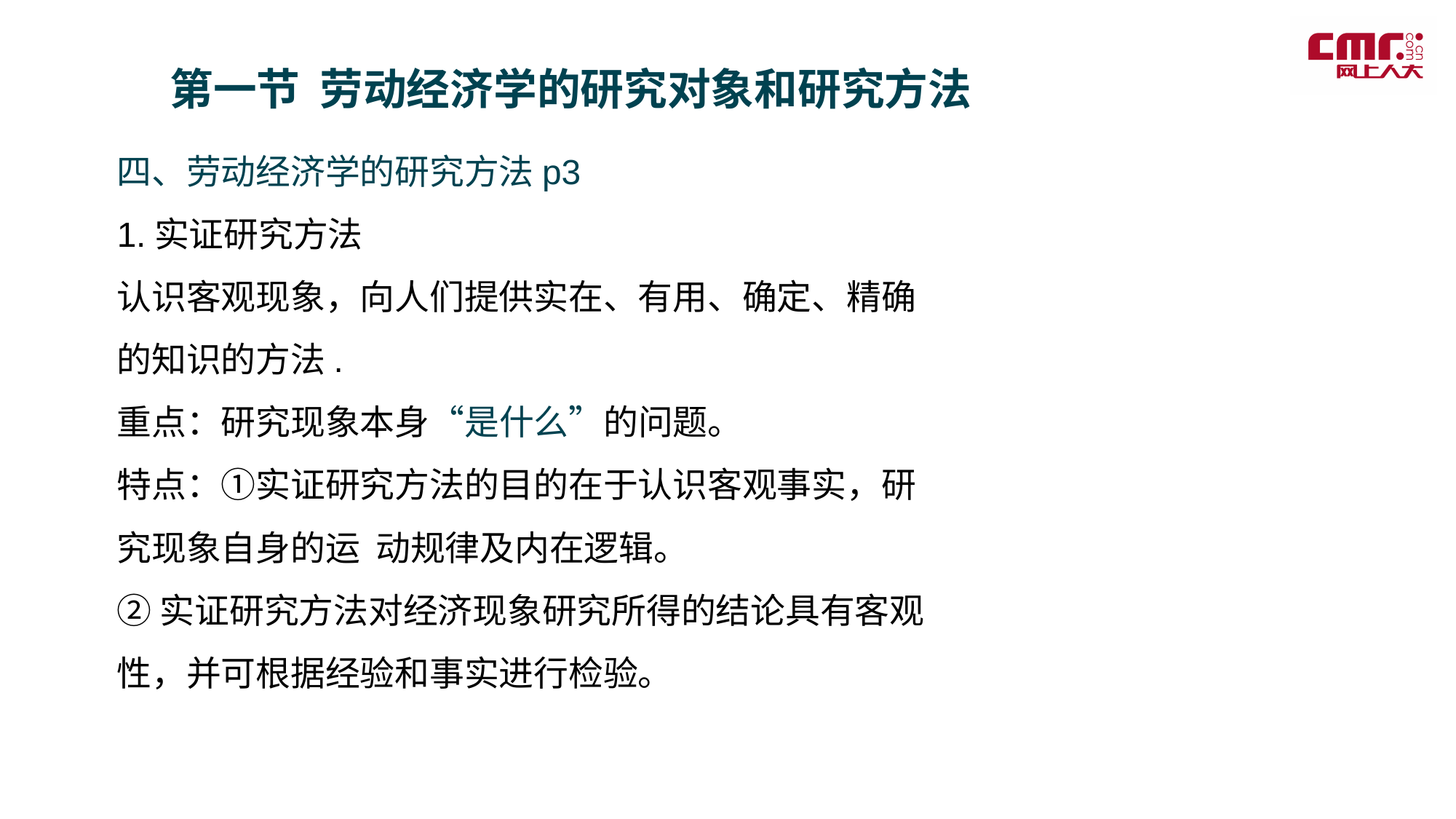

第一节  劳动经济学的研究对象和研究方法
四、劳动经济学的研究方法p3
1.实证研究方法
认识客观现象，向人们提供实在、有用、确定、精确的知识的方法.
重点：研究现象本身“是什么”的问题。
特点：①实证研究方法的目的在于认识客观事实，研究现象自身的运  动规律及内在逻辑。
②实证研究方法对经济现象研究所得的结论具有客观性，并可根据经验和事实进行检验。